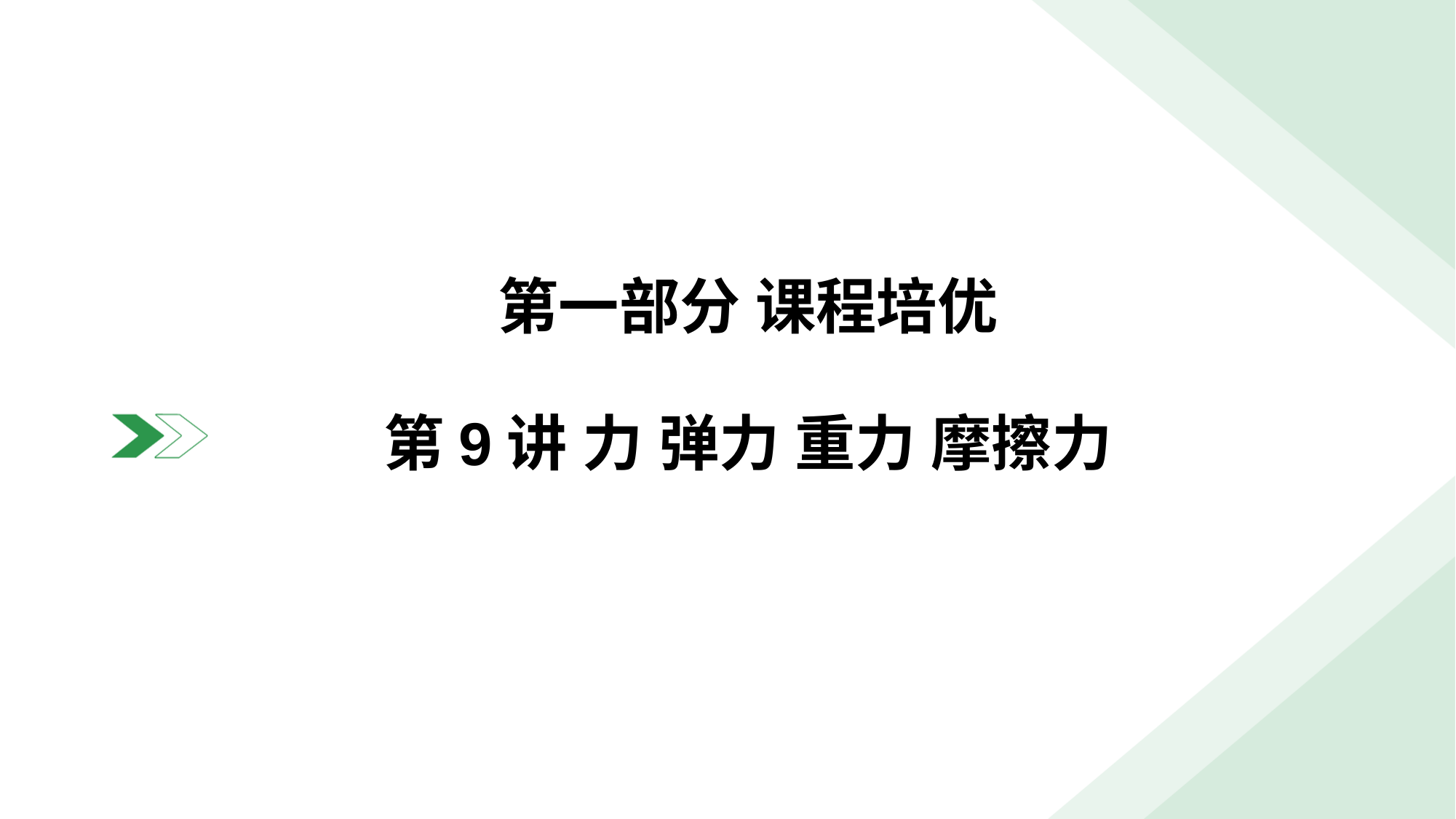

第一部分 课程培优
第9讲 力 弹力 重力 摩擦力